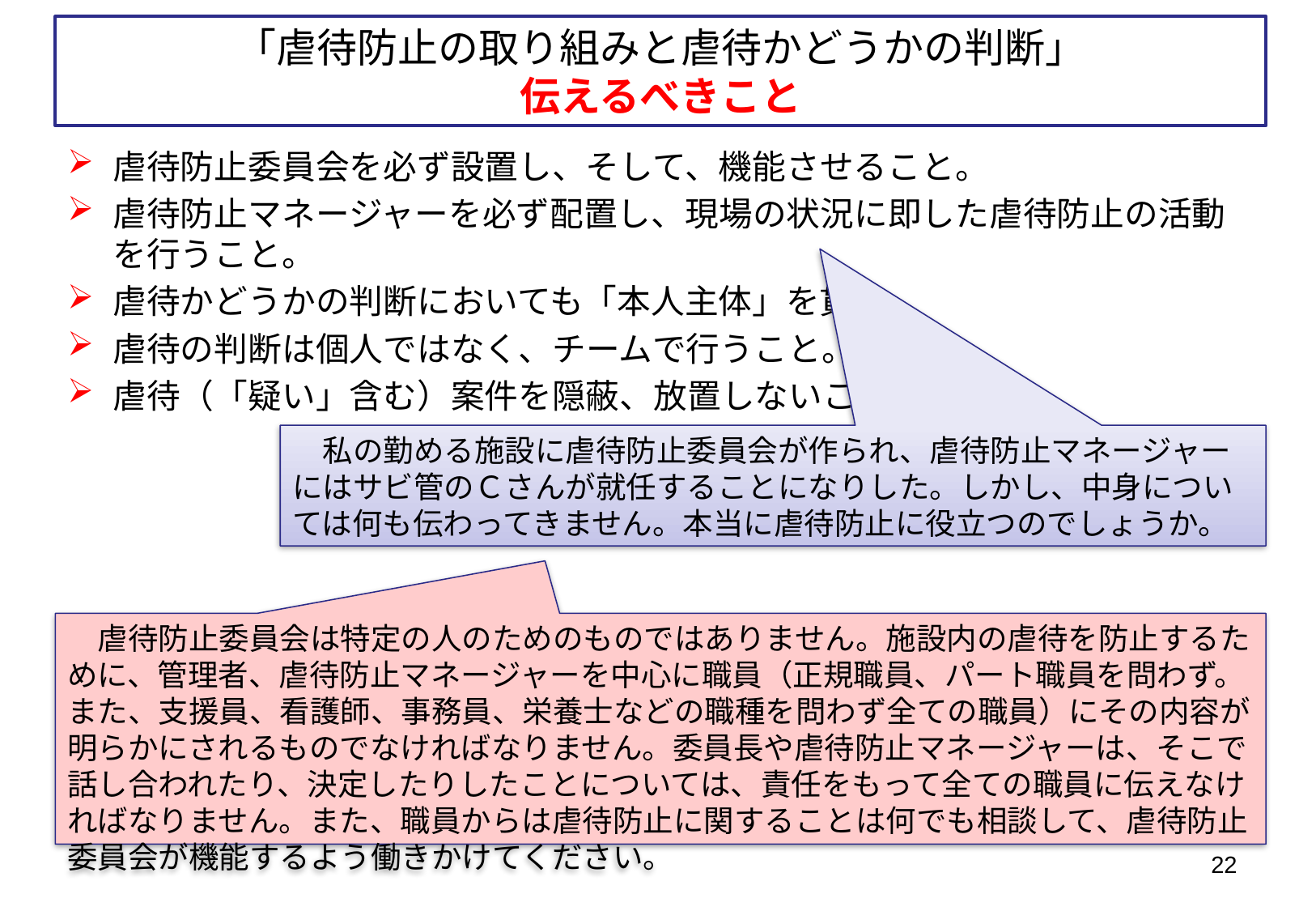

「虐待防止の取り組みと虐待かどうかの判断」
伝えるべきこと
虐待防止委員会を必ず設置し、そして、機能させること。
虐待防止マネージャーを必ず配置し、現場の状況に即した虐待防止の活動を行うこと。
虐待かどうかの判断においても「本人主体」を貫く。
虐待の判断は個人ではなく、チームで行うこと。
虐待（「疑い」含む）案件を隠蔽、放置しないこと。

　私の勤める施設に虐待防止委員会が作られ、虐待防止マネージャーにはサビ管のＣさんが就任することになりした。しかし、中身については何も伝わってきません。本当に虐待防止に役立つのでしょうか。
　虐待防止委員会は特定の人のためのものではありません。施設内の虐待を防止するために、管理者、虐待防止マネージャーを中心に職員（正規職員、パート職員を問わず。また、支援員、看護師、事務員、栄養士などの職種を問わず全ての職員）にその内容が明らかにされるものでなければなりません。委員長や虐待防止マネージャーは、そこで話し合われたり、決定したりしたことについては、責任をもって全ての職員に伝えなければなりません。また、職員からは虐待防止に関することは何でも相談して、虐待防止委員会が機能するよう働きかけてください。
22